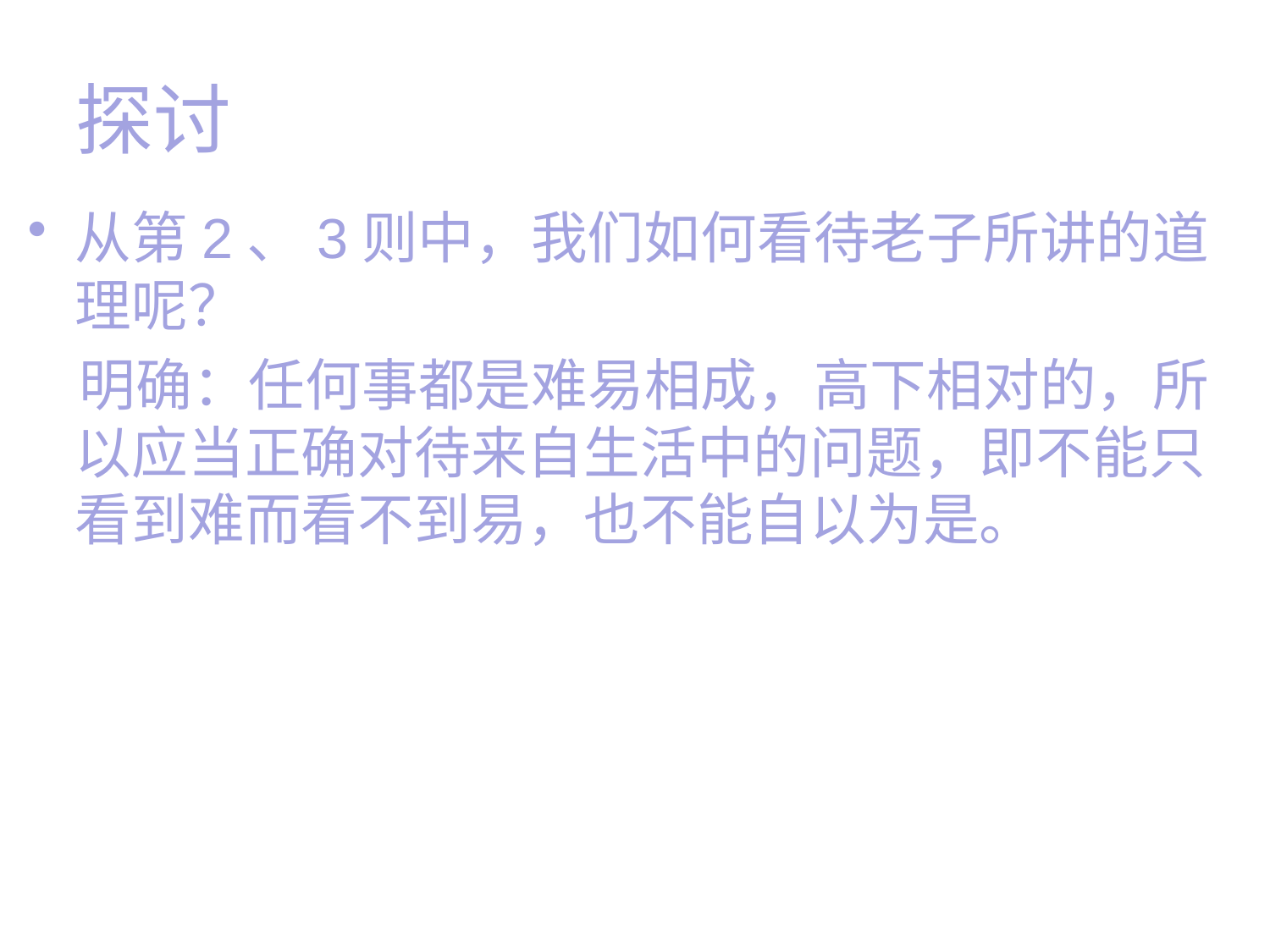

# 探讨
从第2、3则中，我们如何看待老子所讲的道理呢？
   明确：任何事都是难易相成，高下相对的，所以应当正确对待来自生活中的问题，即不能只看到难而看不到易，也不能自以为是。